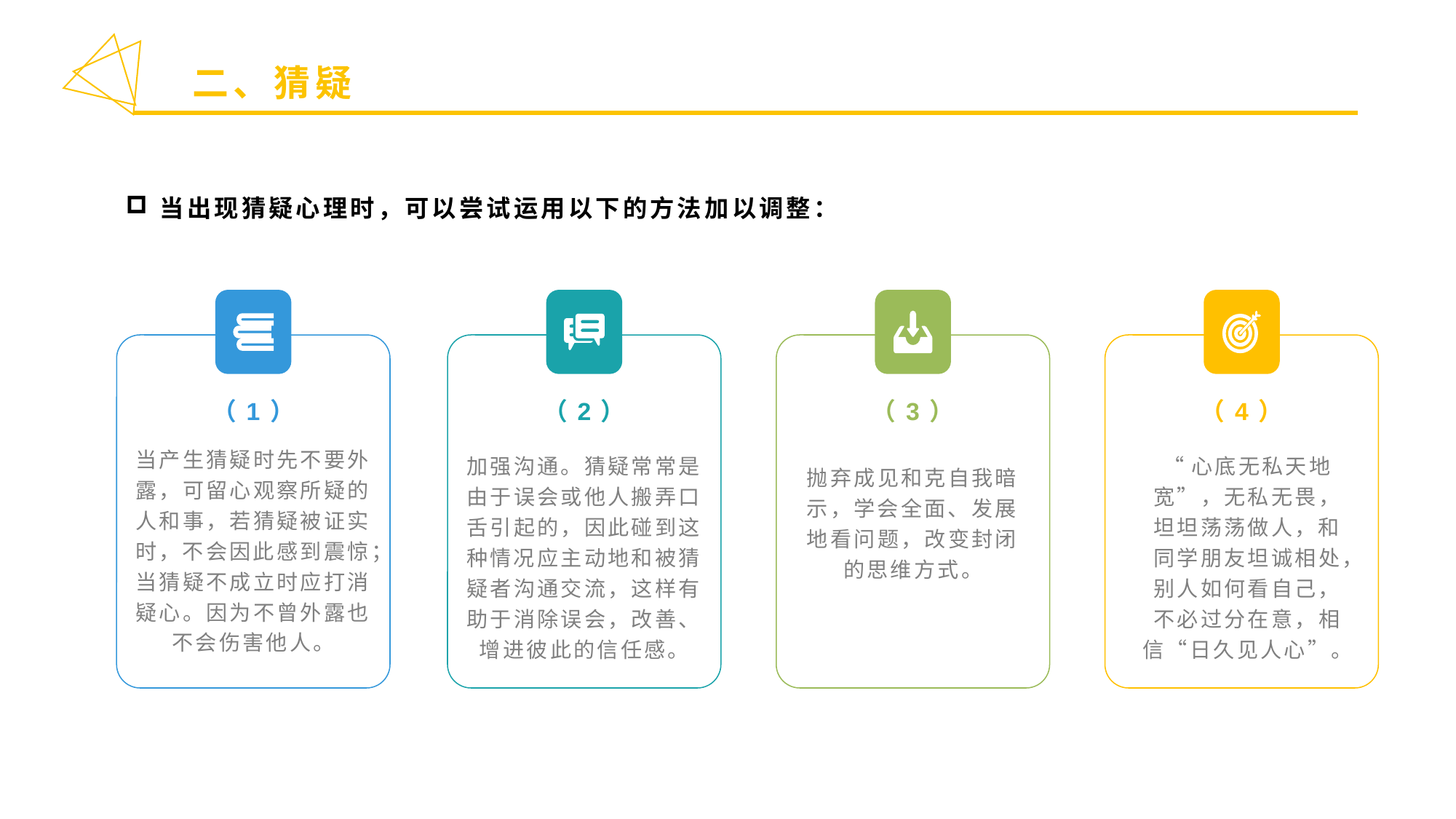

二、猜疑
当出现猜疑心理时，可以尝试运用以下的方法加以调整：

（1）
（2）
（3）
（4）
当产生猜疑时先不要外露，可留心观察所疑的人和事，若猜疑被证实时，不会因此感到震惊；当猜疑不成立时应打消疑心。因为不曾外露也不会伤害他人。
加强沟通。猜疑常常是由于误会或他人搬弄口舌引起的，因此碰到这种情况应主动地和被猜疑者沟通交流，这样有助于消除误会，改善、增进彼此的信任感。
“心底无私天地宽”，无私无畏，坦坦荡荡做人，和同学朋友坦诚相处，别人如何看自己，不必过分在意，相信“日久见人心”。
抛弃成见和克自我暗示，学会全面、发展地看问题，改变封闭的思维方式。